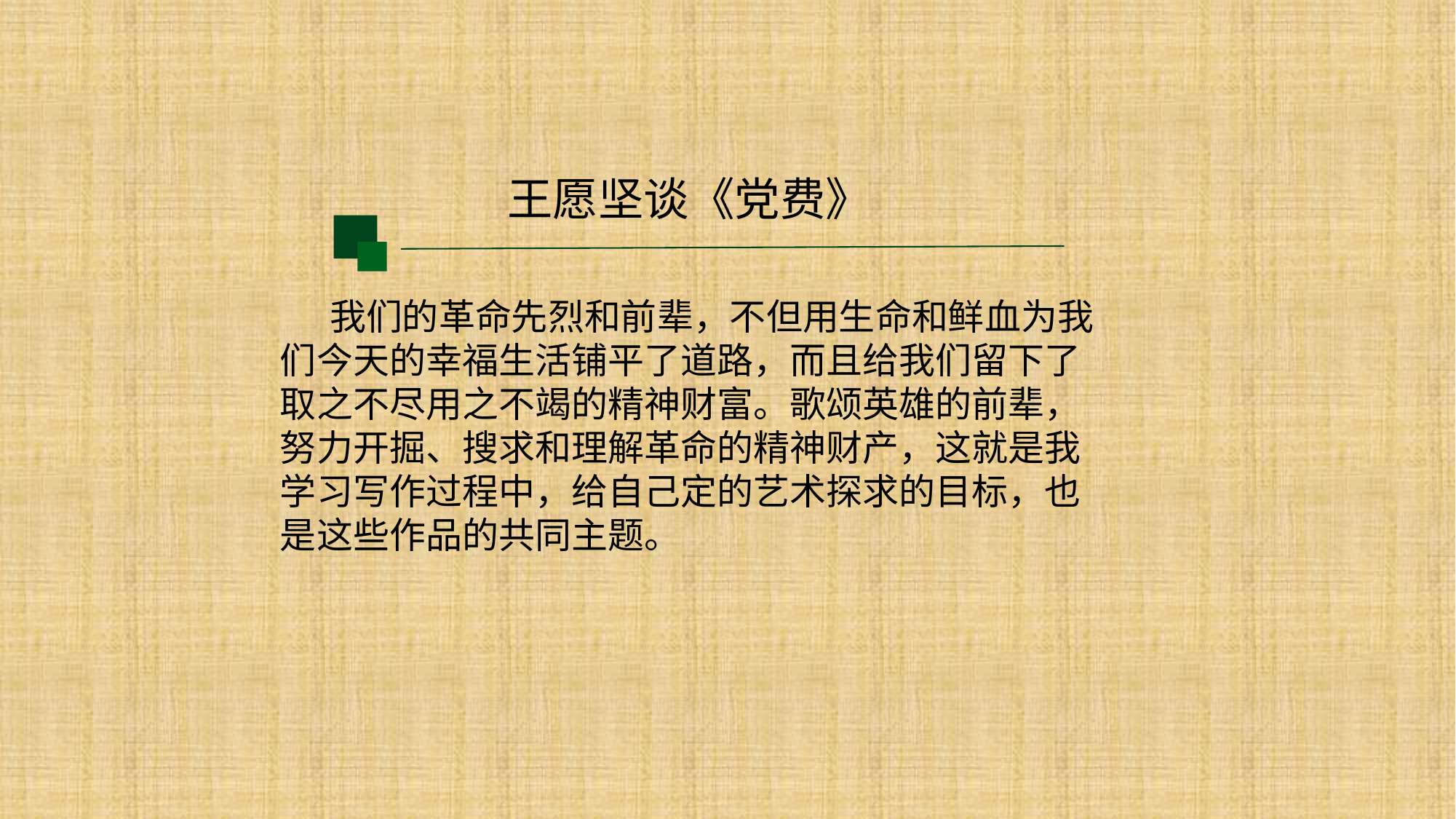

王愿坚谈《党费》

     我们的革命先烈和前辈，不但用生命和鲜血为我们今天的幸福生活铺平了道路，而且给我们留下了取之不尽用之不竭的精神财富。歌颂英雄的前辈，努力开掘、搜求和理解革命的精神财产，这就是我学习写作过程中，给自己定的艺术探求的目标，也是这些作品的共同主题。